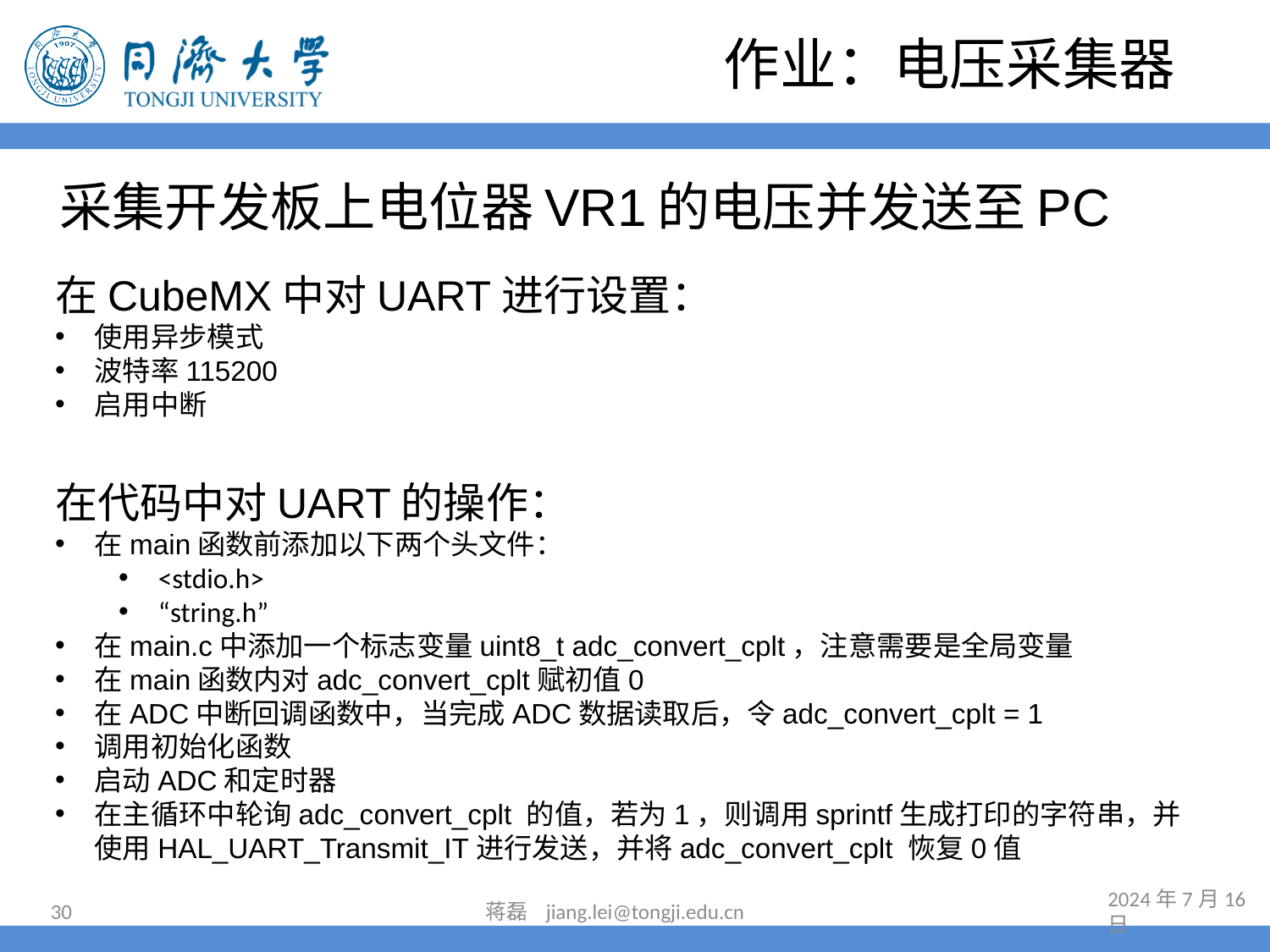

作业：电压采集器
# 采集开发板上电位器VR1的电压并发送至PC
在CubeMX中对UART进行设置：
使用异步模式
波特率115200
启用中断
在代码中对UART的操作：
在main函数前添加以下两个头文件：
<stdio.h>
“string.h”
在main.c中添加一个标志变量uint8_t adc_convert_cplt，注意需要是全局变量
在main函数内对adc_convert_cplt赋初值0
在ADC中断回调函数中，当完成ADC数据读取后，令adc_convert_cplt = 1
调用初始化函数
启动ADC和定时器
在主循环中轮询adc_convert_cplt 的值，若为1，则调用sprintf生成打印的字符串，并使用HAL_UART_Transmit_IT进行发送，并将adc_convert_cplt 恢复0值
30
蒋磊  jiang.lei@tongji.edu.cn
2024年7月16日